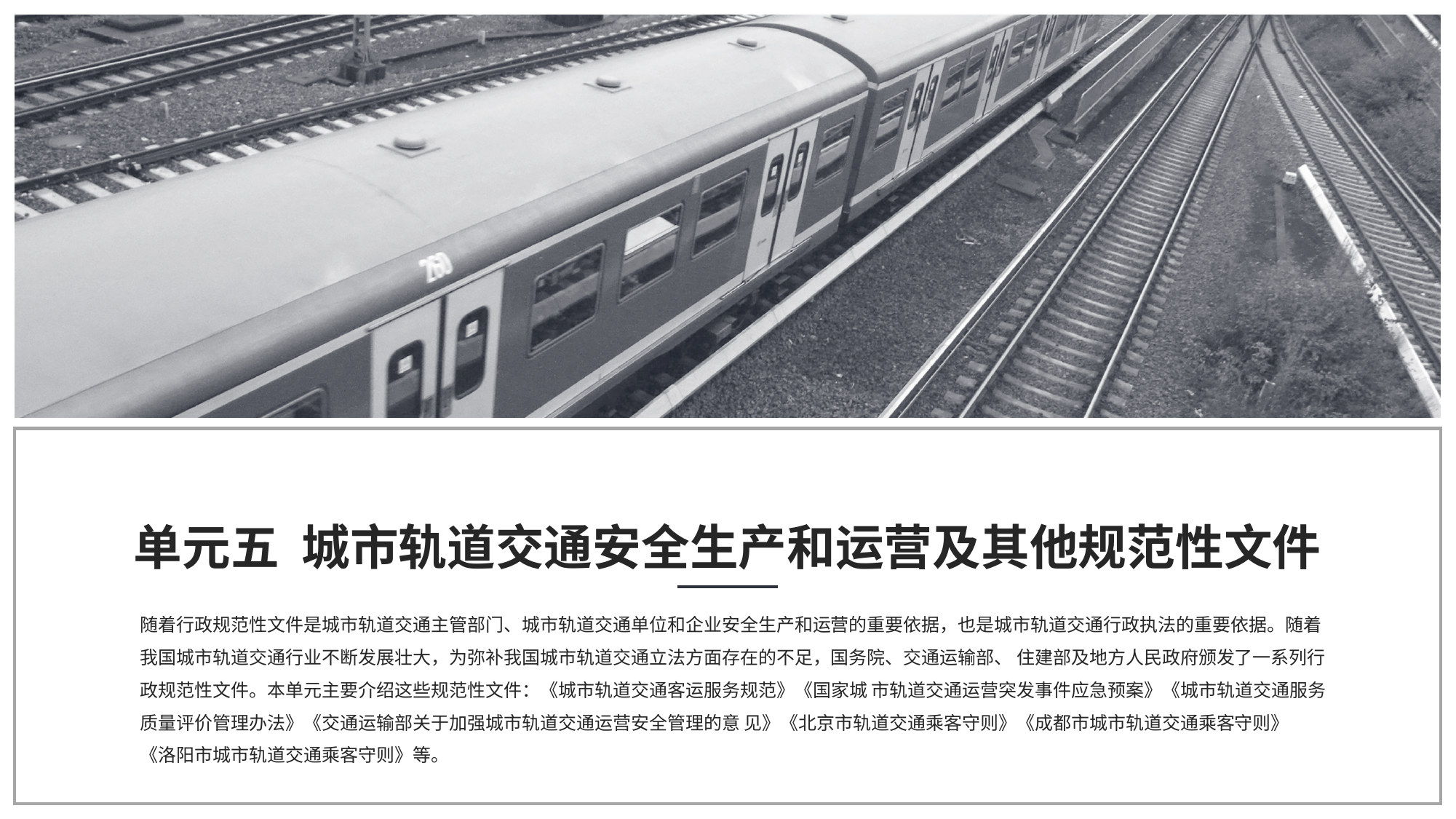

单元五  城市轨道交通安全生产和运营及其他规范性文件
随着行政规范性文件是城市轨道交通主管部门、城市轨道交通单位和企业安全生产和运营的重要依据，也是城市轨道交通行政执法的重要依据。随着我国城市轨道交通行业不断发展壮大，为弥补我国城市轨道交通立法方面存在的不足，国务院、交通运输部、 住建部及地方人民政府颁发了一系列行政规范性文件。本单元主要介绍这些规范性文件：《城市轨道交通客运服务规范》《国家城 市轨道交通运营突发事件应急预案》《城市轨道交通服务质量评价管理办法》《交通运输部关于加强城市轨道交通运营安全管理的意 见》《北京市轨道交通乘客守则》《成都市城市轨道交通乘客守则》 《洛阳市城市轨道交通乘客守则》等。